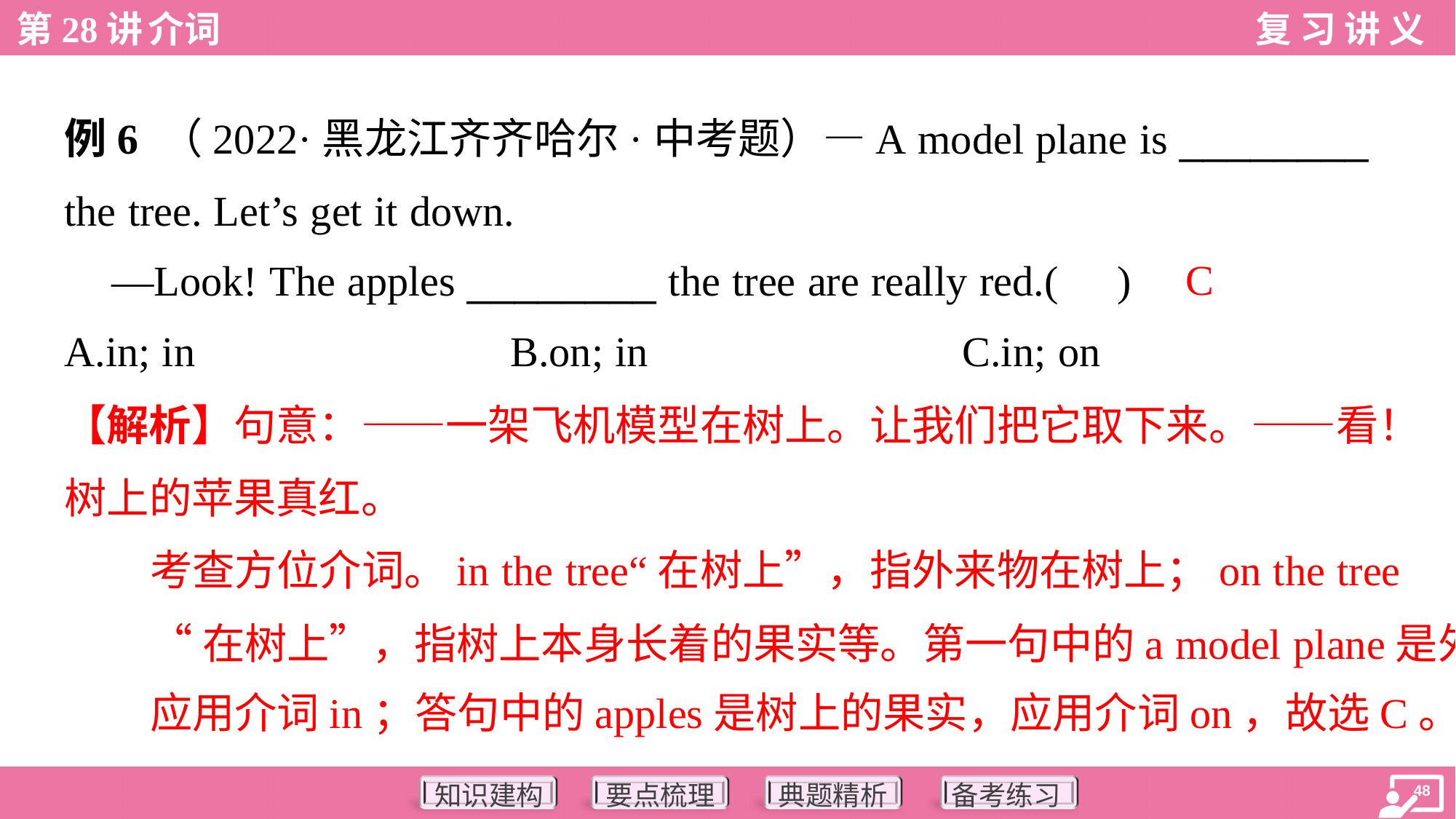

例6 （2022·黑龙江齐齐哈尔·中考题）—A model plane is ________
the tree. Let’s get it down.
    —Look! The apples ________ the tree are really red.(     )
C
A.in; in	B.on; in	C.in; on
【解析】句意：——一架飞机模型在树上。让我们把它取下来。——看！
树上的苹果真红。
考查方位介词。in the tree“在树上”，指外来物在树上；on the tree
“在树上”，指树上本身长着的果实等。第一句中的a model plane是外来物，
应用介词in；答句中的apples是树上的果实，应用介词on，故选C。